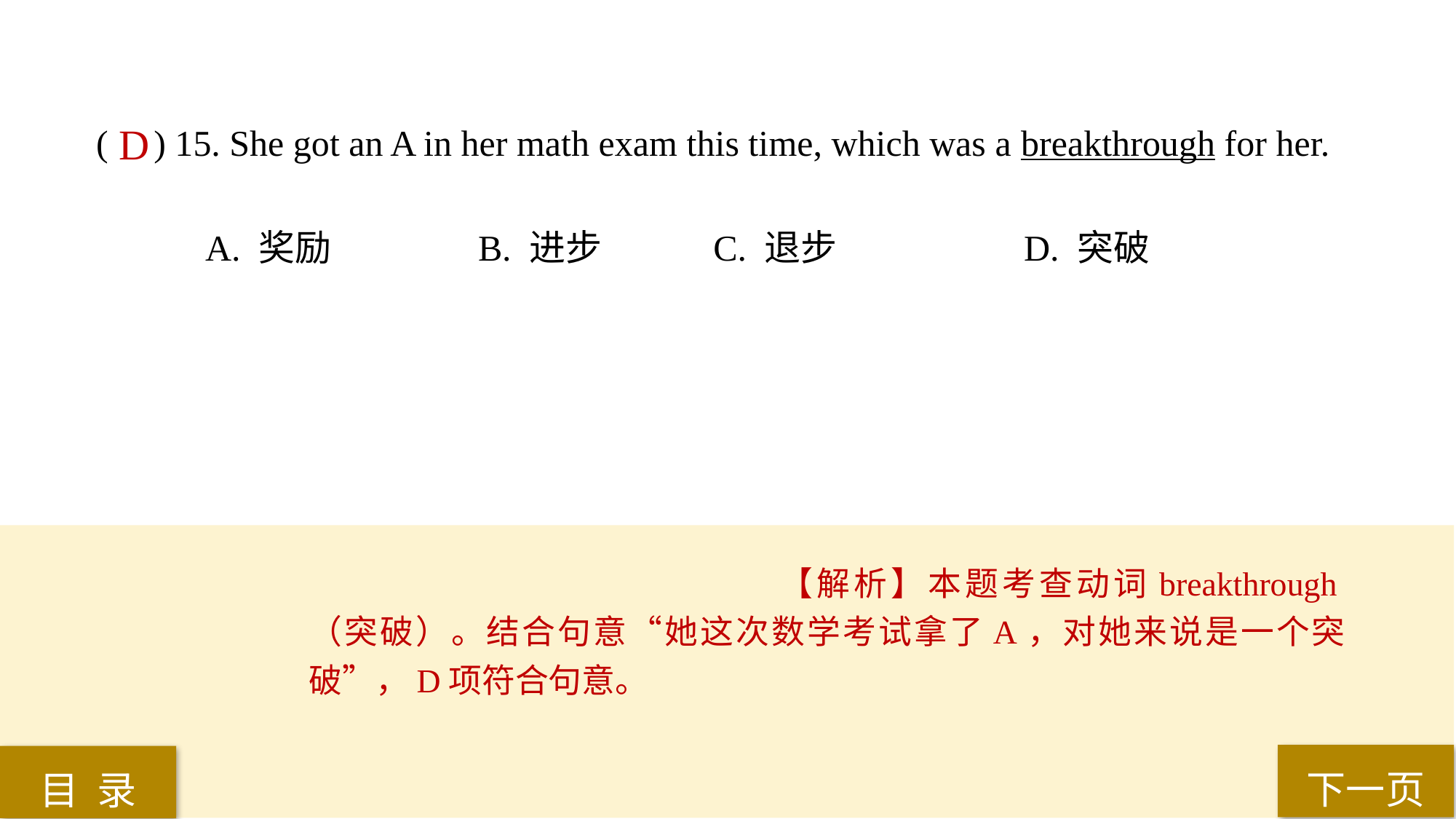

(     ) 15. She got an A in her math exam this time, which was a breakthrough for her.

A. 奖励 		B. 进步	 C. 退步 		D. 突破
D
【解析】本题考查动词breakthrough（突破）。结合句意“她这次数学考试拿了A，对她来说是一个突破”，D项符合句意。